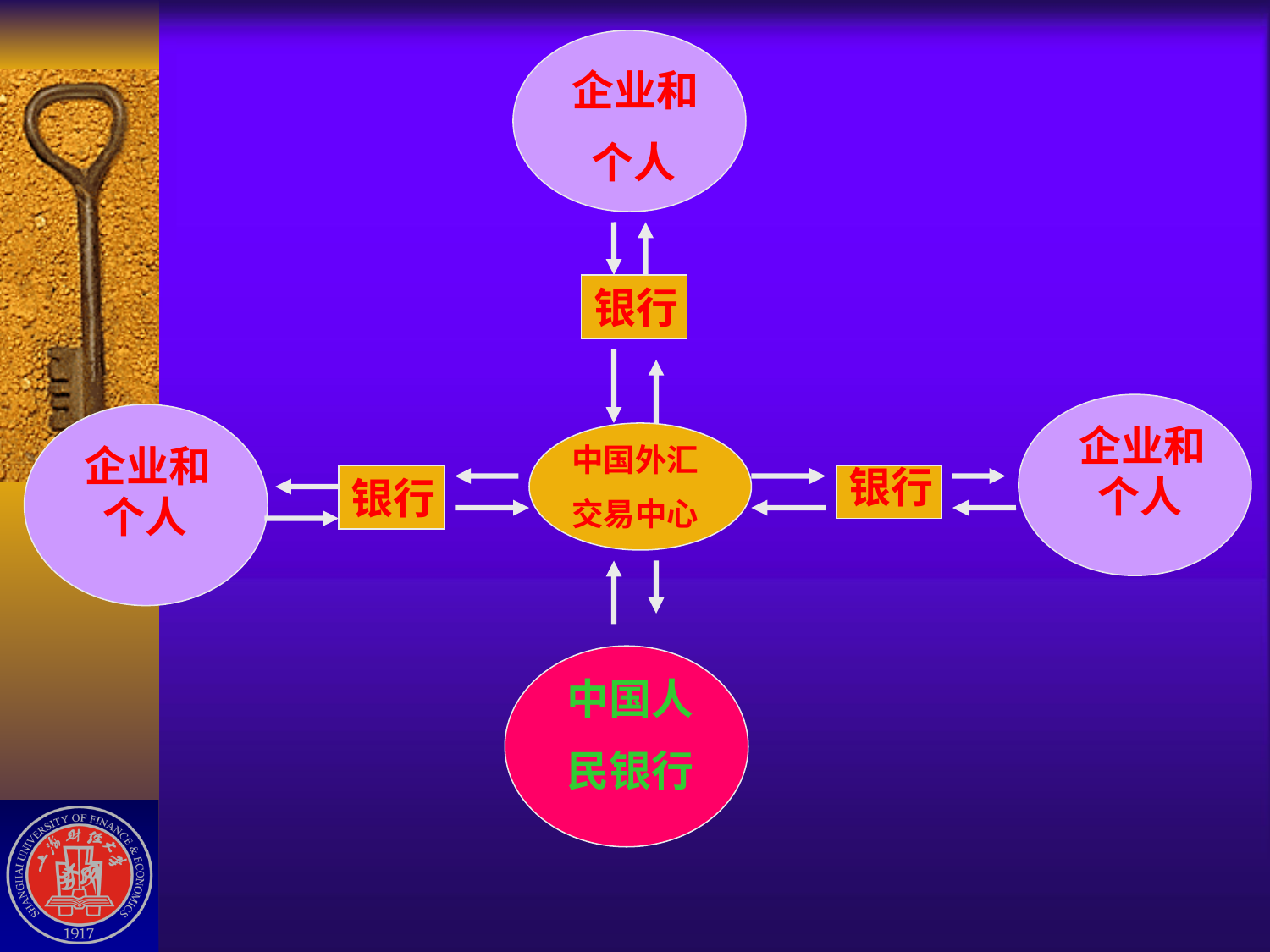

企业和
    个人

银行

  企业和
    个人

  企业和
    个人

中国外汇
交易中心
银行

银行

  中国人
  民银行